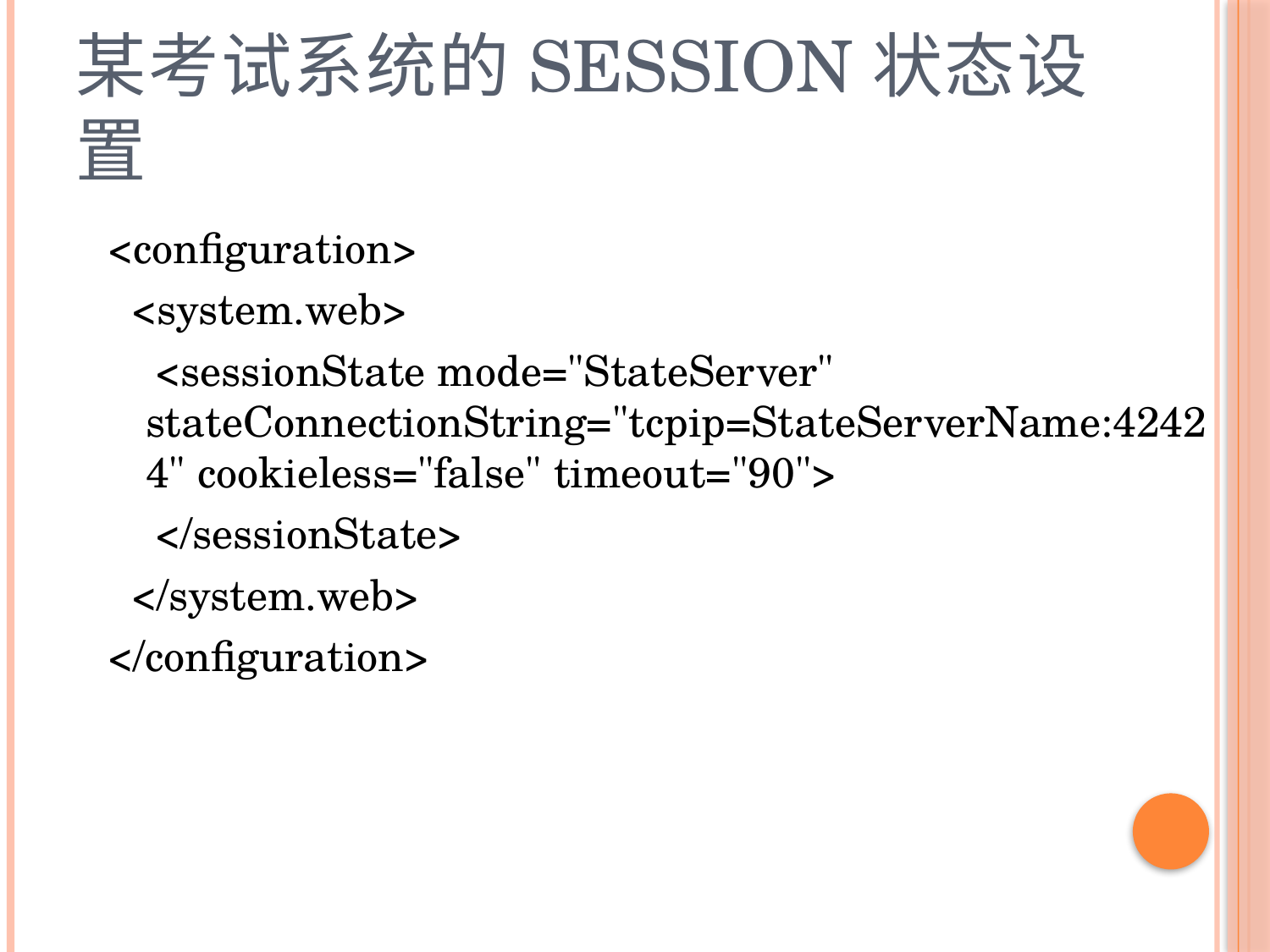

# 某考试系统的Session状态设置
<configuration>
  <system.web>
    <sessionState mode="StateServer" stateConnectionString="tcpip=StateServerName:42424" cookieless="false" timeout="90">
    </sessionState>
  </system.web>
</configuration>
32